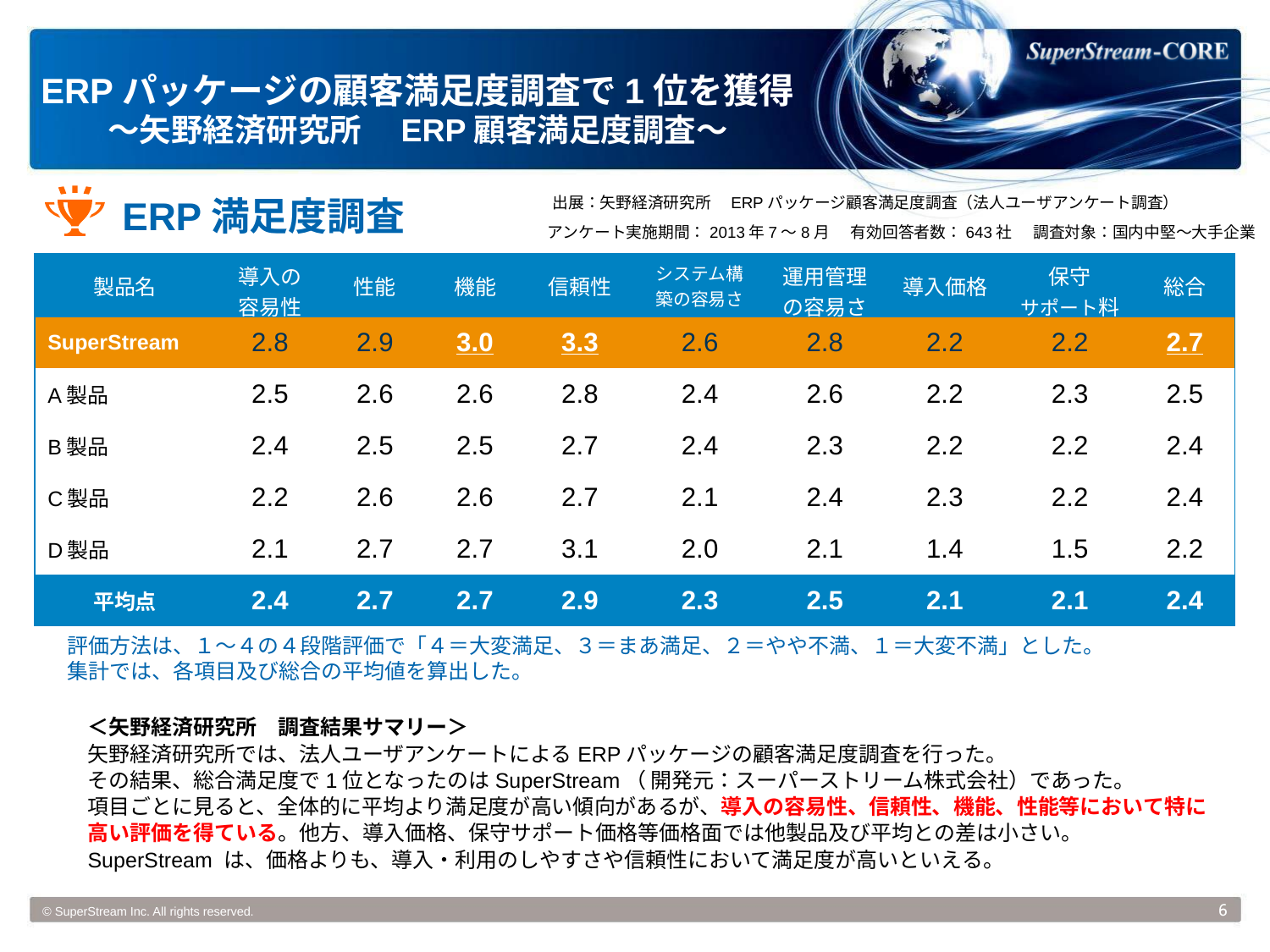

ERPパッケージの顧客満足度調査で1位を獲得
～矢野経済研究所　ERP顧客満足度調査～

ERP満足度調査
出展：矢野経済研究所　ERPパッケージ顧客満足度調査（法人ユーザアンケート調査）
アンケート実施期間：2013年7～8月　　有効回答者数：643社　　調査対象：国内中堅～大手企業
| 製品名 | 導入の 容易性 | 性能 | 機能 | 信頼性 | システム構築の容易さ | 運用管理の容易さ | 導入価格 | 保守 サポート料 | 総合 |
| --- | --- | --- | --- | --- | --- | --- | --- | --- | --- |
| SuperStream | 2.8 | 2.9 | 3.0 | 3.3 | 2.6 | 2.8 | 2.2 | 2.2 | 2.7 |
| A製品 | 2.5 | 2.6 | 2.6 | 2.8 | 2.4 | 2.6 | 2.2 | 2.3 | 2.5 |
| B製品 | 2.4 | 2.5 | 2.5 | 2.7 | 2.4 | 2.3 | 2.2 | 2.2 | 2.4 |
| C製品 | 2.2 | 2.6 | 2.6 | 2.7 | 2.1 | 2.4 | 2.3 | 2.2 | 2.4 |
| D製品 | 2.1 | 2.7 | 2.7 | 3.1 | 2.0 | 2.1 | 1.4 | 1.5 | 2.2 |
| 平均点 | 2.4 | 2.7 | 2.7 | 2.9 | 2.3 | 2.5 | 2.1 | 2.1 | 2.4 |
評価方法は、１～４の４段階評価で「４＝大変満足、３＝まあ満足、２＝やや不満、１＝大変不満」とした。
集計では、各項目及び総合の平均値を算出した。
＜矢野経済研究所　調査結果サマリー＞
矢野経済研究所では、法人ユーザアンケートによるERPパッケージの顧客満足度調査を行った。
その結果、総合満足度で1位となったのはSuperStream（ 開発元：スーパーストリーム株式会社）であった。
項目ごとに見ると、全体的に平均より満足度が高い傾向があるが、導入の容易性、信頼性、機能、性能等において特に高い評価を得ている。他方、導入価格、保守サポート価格等価格面では他製品及び平均との差は小さい。
SuperStream は、価格よりも、導入・利用のしやすさや信頼性において満足度が高いといえる。
© SuperStream Inc. All rights reserved.
6